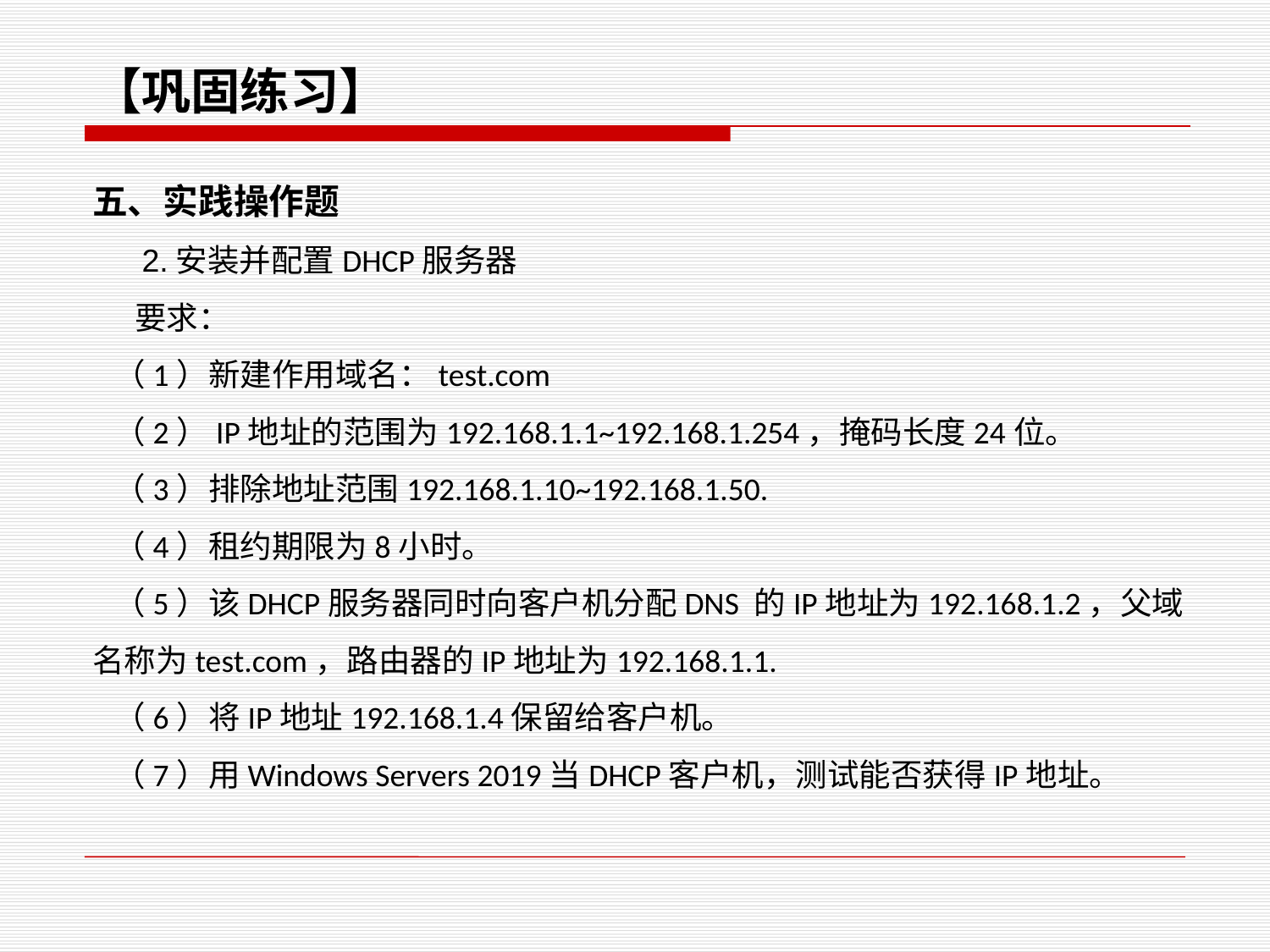

【巩固练习】
五、实践操作题
2.安装并配置DHCP服务器
要求：
（1）新建作用域名：test.com
（2）IP地址的范围为192.168.1.1~192.168.1.254，掩码长度24位。
（3）排除地址范围192.168.1.10~192.168.1.50.
（4）租约期限为8小时。
（5）该DHCP服务器同时向客户机分配DNS 的IP地址为192.168.1.2，父域名称为test.com，路由器的IP地址为192.168.1.1.
（6）将IP地址192.168.1.4保留给客户机。
（7）用Windows Servers 2019当DHCP客户机，测试能否获得IP地址。
97